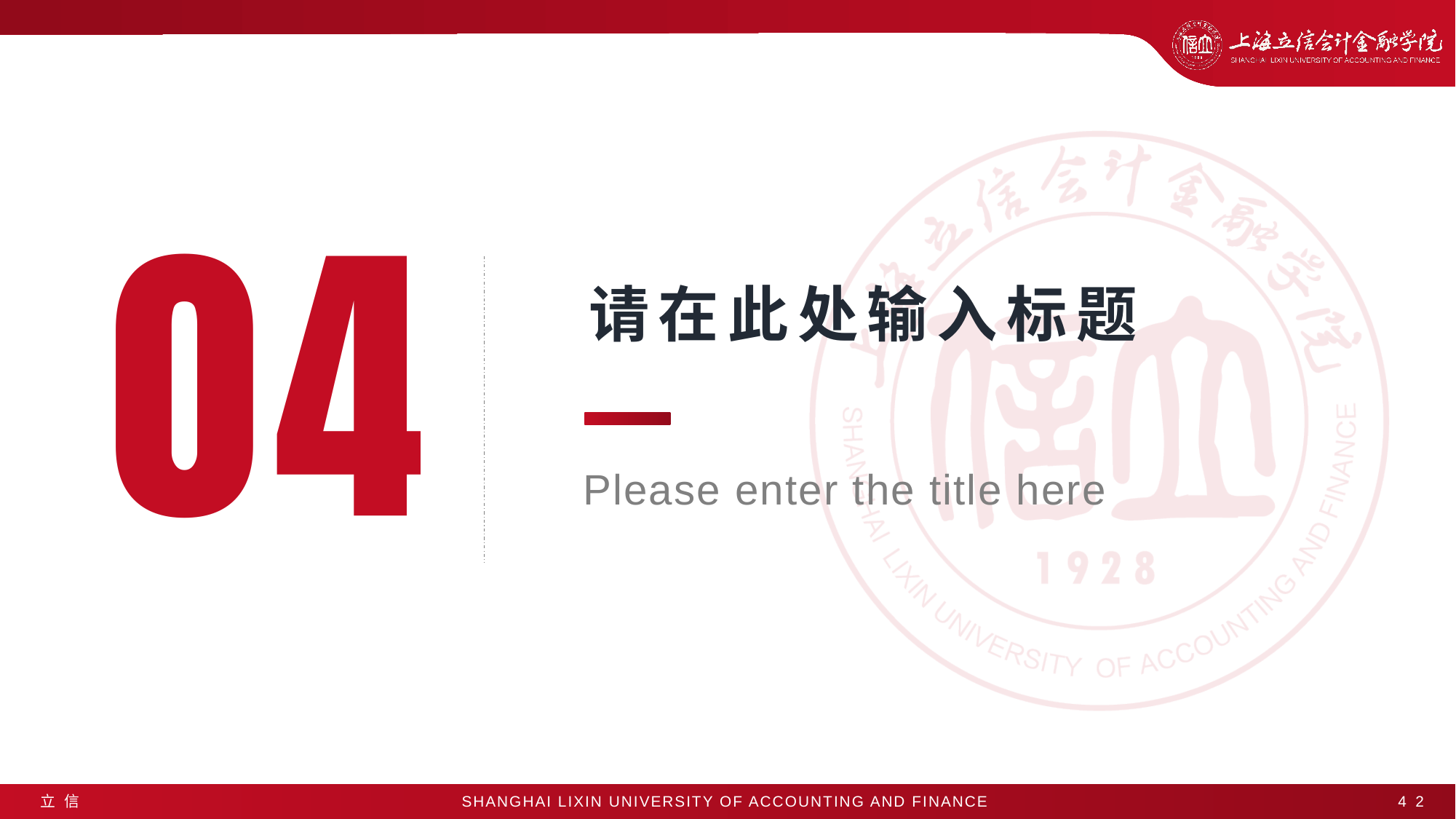

0
4
请在此处输入标题

Please enter the title here
42